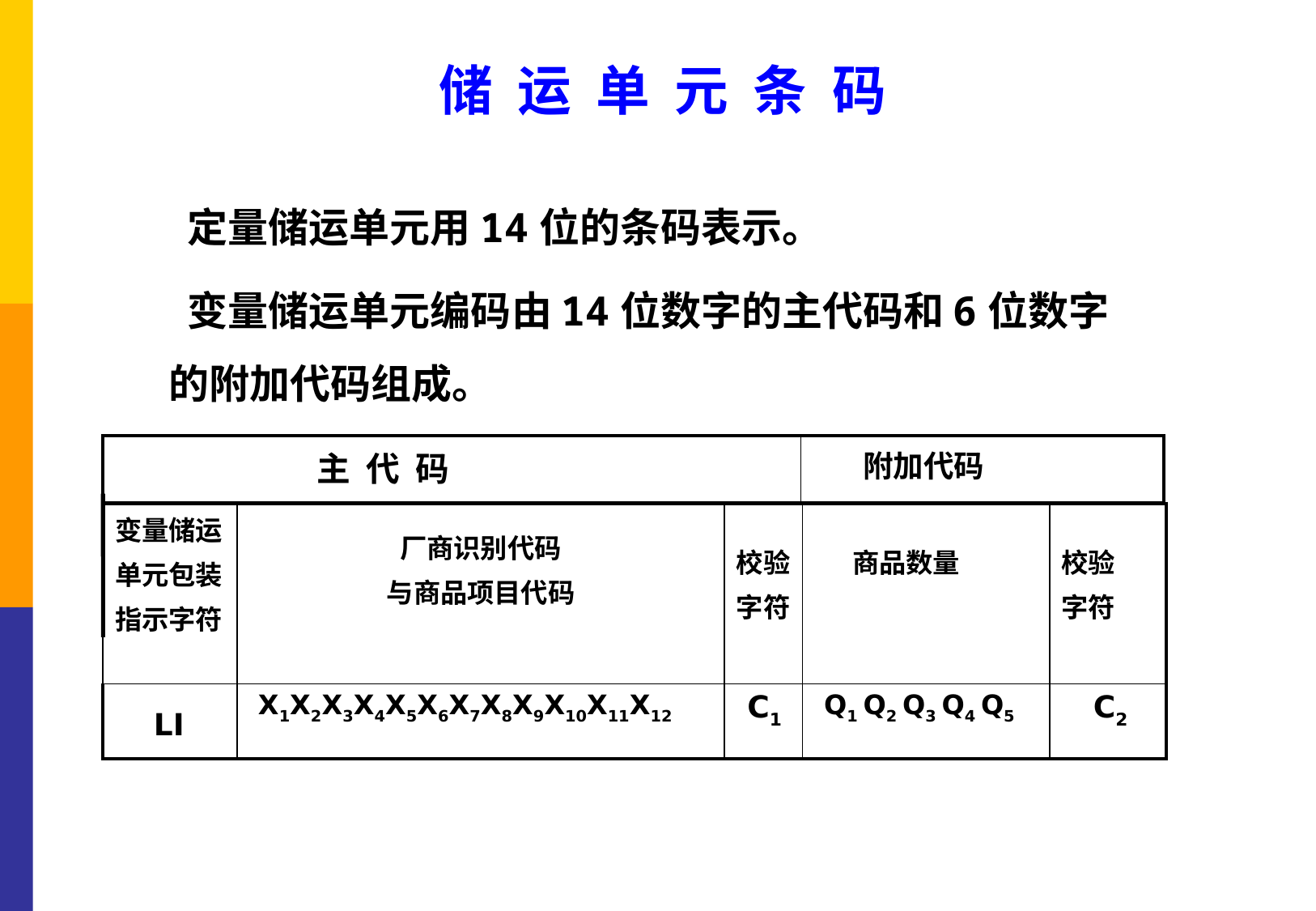

# 储  运  单  元  条  码
      定量储运单元用14位的条码表示。
      变量储运单元编码由14位数字的主代码和6位数字的附加代码组成。
| 主 代 码 | 附加代码 |
| --- | --- |

| 变量储运 单元包装 指示字符 | 厂商识别代码 与商品项目代码 | 校验 字符 | 商品数量 | 校验 字符 |
| --- | --- | --- | --- | --- |
| LI | X1X2X3X4X5X6X7X8X9X10X11X12 | C1 | Q1 Q2 Q3 Q4 Q5 | C2 |